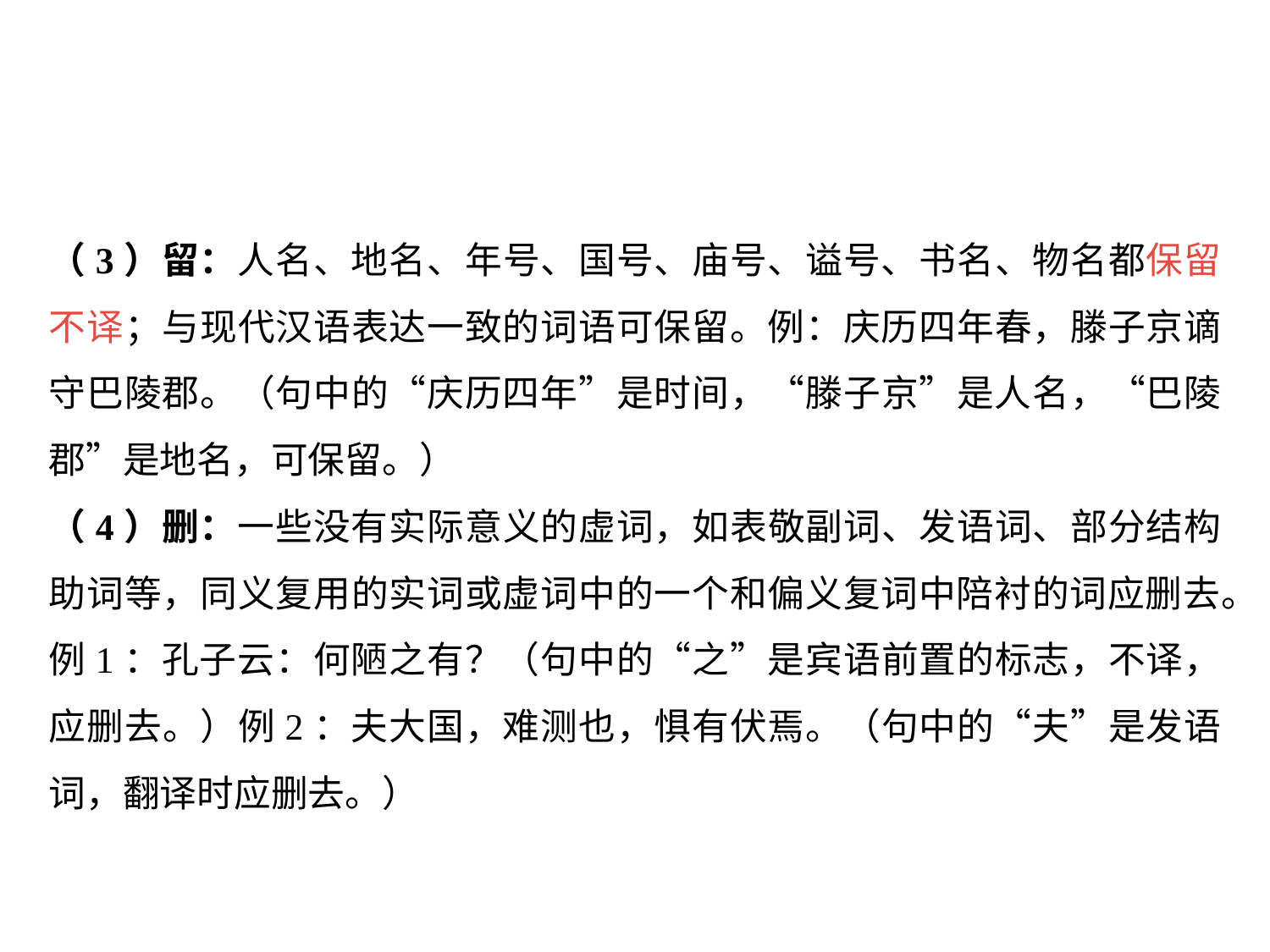

（3）留：人名、地名、年号、国号、庙号、谥号、书名、物名都保留不译；与现代汉语表达一致的词语可保留。例：庆历四年春，滕子京谪守巴陵郡。（句中的“庆历四年”是时间，“滕子京”是人名，“巴陵郡”是地名，可保留。）
（4）删：一些没有实际意义的虚词，如表敬副词、发语词、部分结构助词等，同义复用的实词或虚词中的一个和偏义复词中陪衬的词应删去。例1：孔子云：何陋之有？（句中的“之”是宾语前置的标志，不译，应删去。）例2：夫大国，难测也，惧有伏焉。（句中的“夫”是发语词，翻译时应删去。）